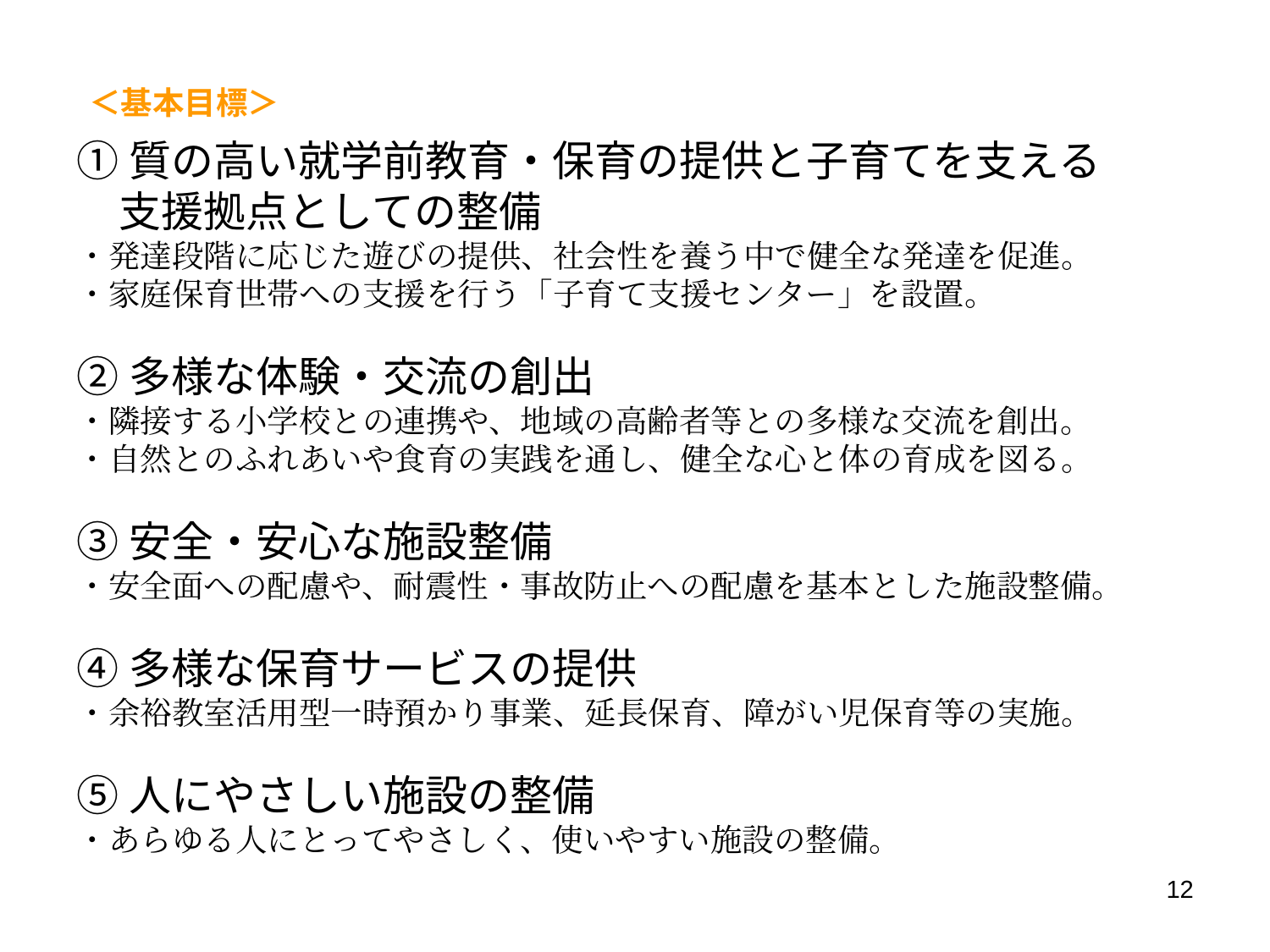

＜基本目標＞
①質の高い就学前教育・保育の提供と子育てを支える
　支援拠点としての整備
・発達段階に応じた遊びの提供、社会性を養う中で健全な発達を促進。
・家庭保育世帯への支援を行う「子育て支援センター」を設置。

②多様な体験・交流の創出
・隣接する小学校との連携や、地域の高齢者等との多様な交流を創出。
・自然とのふれあいや食育の実践を通し、健全な心と体の育成を図る。

③安全・安心な施設整備
・安全面への配慮や、耐震性・事故防止への配慮を基本とした施設整備。

④多様な保育サービスの提供
・余裕教室活用型一時預かり事業、延長保育、障がい児保育等の実施。

⑤人にやさしい施設の整備
・あらゆる人にとってやさしく、使いやすい施設の整備。

12